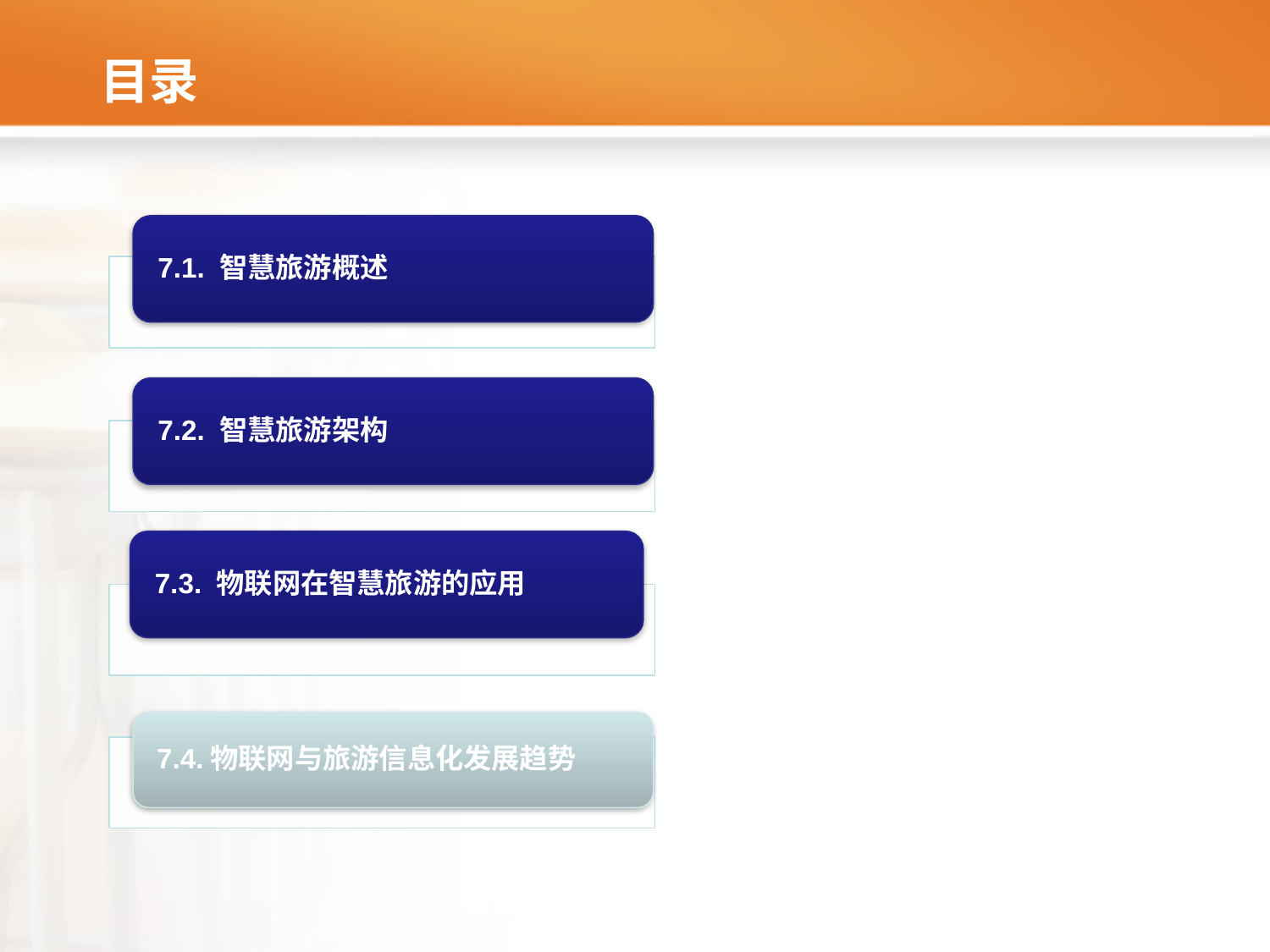

# 目录
7.1. 智慧旅游概述
7.2. 智慧旅游架构
7.3. 物联网在智慧旅游的应用
7.4.物联网与旅游信息化发展趋势